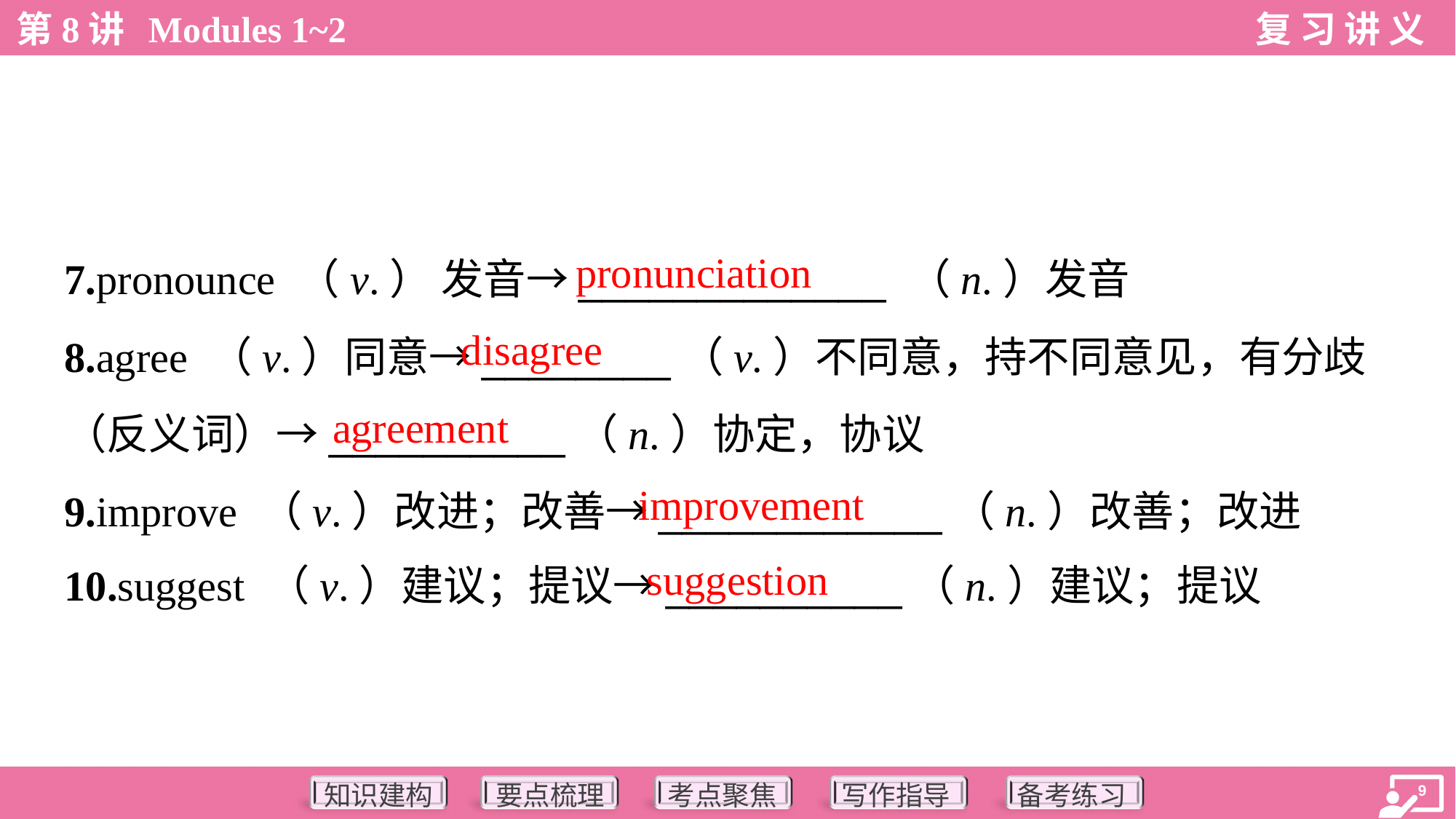

pronunciation
7.pronounce （v.） 发音→_____________ （n.）发音
8.agree （v.）同意→________（v.）不同意，持不同意见，有分歧
（反义词）→__________（n.）协定，协议
9.improve （v.）改进；改善→____________（n.）改善；改进
10.suggest （v.）建议；提议→__________（n.）建议；提议
disagree
agreement
improvement
suggestion